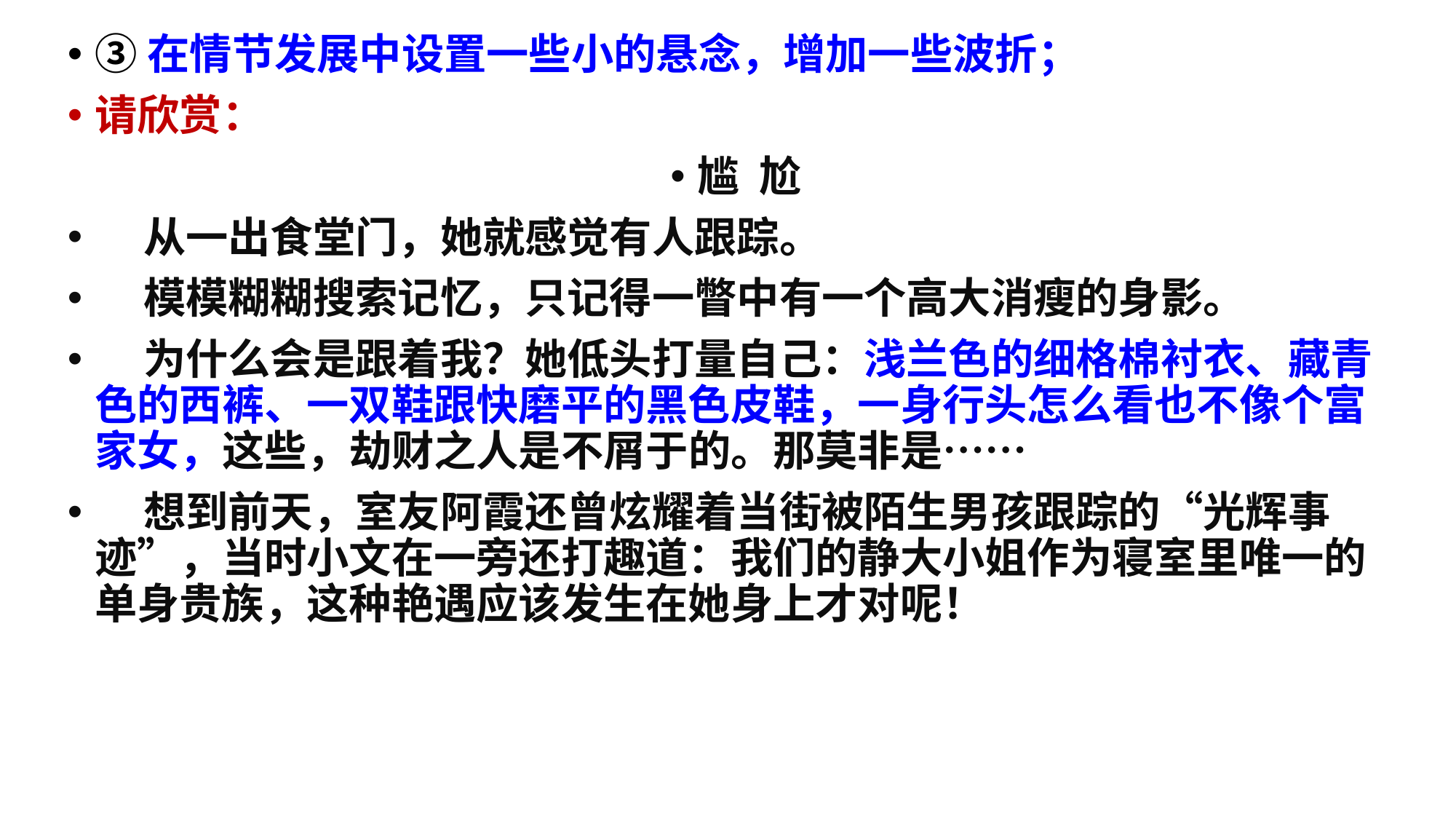

③在情节发展中设置一些小的悬念，增加一些波折；
请欣赏：
尴  尬
    从一出食堂门，她就感觉有人跟踪。
    模模糊糊搜索记忆，只记得一瞥中有一个高大消瘦的身影。
    为什么会是跟着我？她低头打量自己：浅兰色的细格棉衬衣、藏青色的西裤、一双鞋跟快磨平的黑色皮鞋，一身行头怎么看也不像个富家女，这些，劫财之人是不屑于的。那莫非是……
    想到前天，室友阿霞还曾炫耀着当街被陌生男孩跟踪的“光辉事迹”，当时小文在一旁还打趣道：我们的静大小姐作为寝室里唯一的单身贵族，这种艳遇应该发生在她身上才对呢！